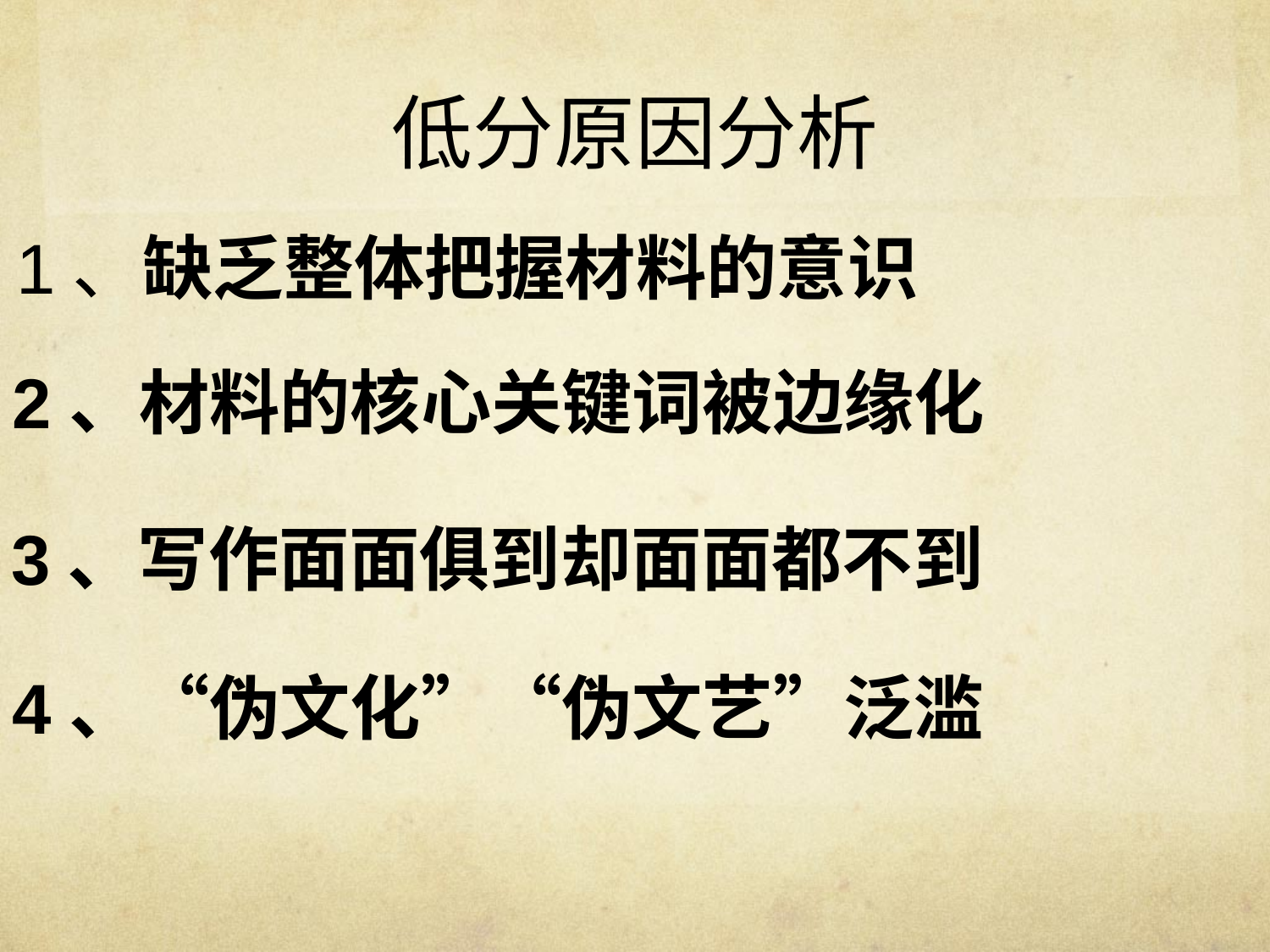

# 低分原因分析
1、缺乏整体把握材料的意识

2、材料的核心关键词被边缘化
3、写作面面俱到却面面都不到
4、“伪文化”“伪文艺”泛滥